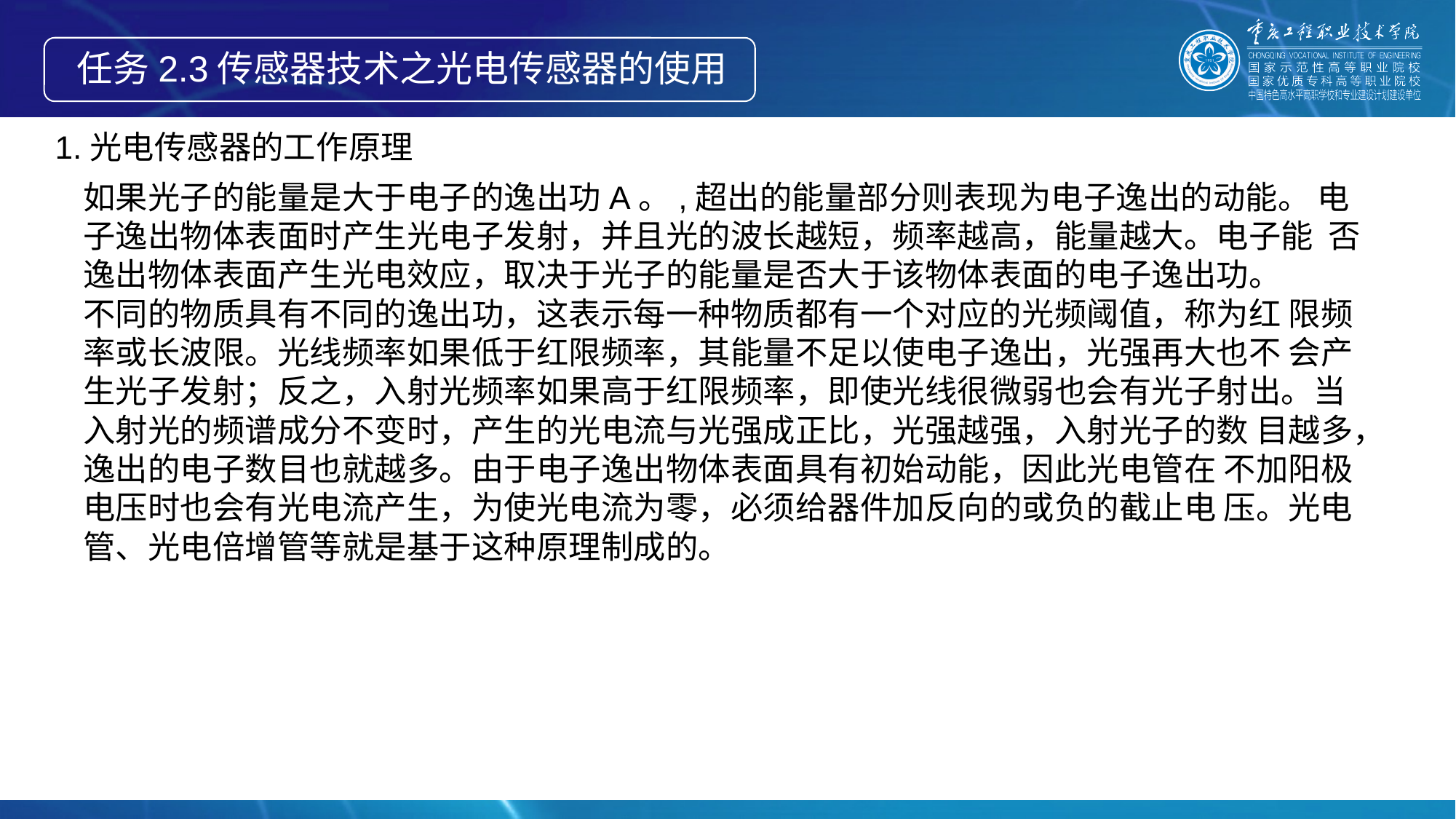

任务2.3传感器技术之光电传感器的使用
1.光电传感器的工作原理
如果光子的能量是大于电子的逸出功A。,超出的能量部分则表现为电子逸出的动能。 电子逸出物体表面时产生光电子发射，并且光的波长越短，频率越高，能量越大。电子能  否逸出物体表面产生光电效应，取决于光子的能量是否大于该物体表面的电子逸出功。
不同的物质具有不同的逸出功，这表示每一种物质都有一个对应的光频阈值，称为红 限频率或长波限。光线频率如果低于红限频率，其能量不足以使电子逸出，光强再大也不 会产生光子发射；反之，入射光频率如果高于红限频率，即使光线很微弱也会有光子射出。当入射光的频谱成分不变时，产生的光电流与光强成正比，光强越强，入射光子的数 目越多，逸出的电子数目也就越多。由于电子逸出物体表面具有初始动能，因此光电管在 不加阳极电压时也会有光电流产生，为使光电流为零，必须给器件加反向的或负的截止电 压。光电管、光电倍增管等就是基于这种原理制成的。